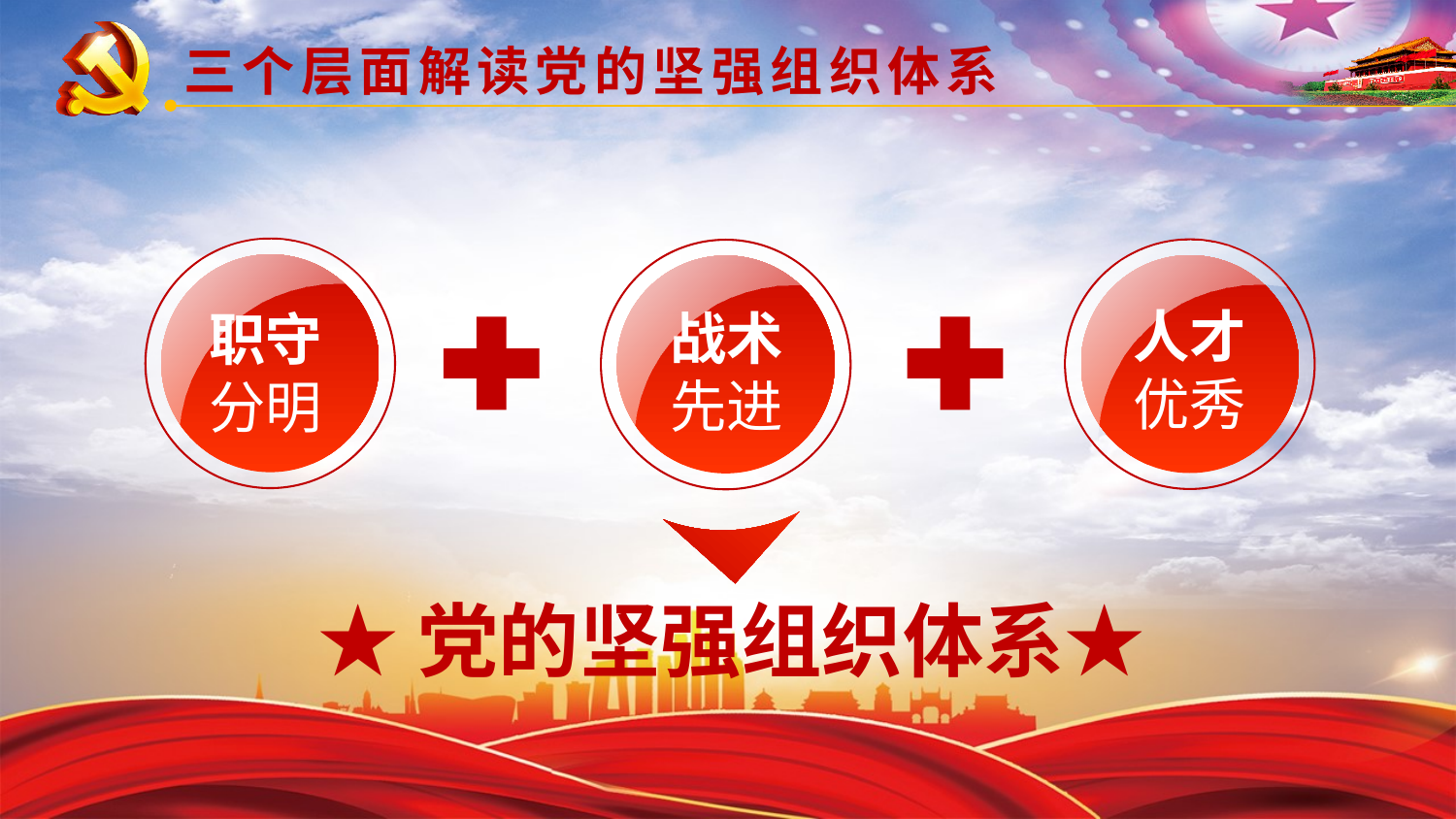

三个层面解读党的坚强组织体系

职守
分明

人才
优秀

战术
先进

★党的坚强组织体系★